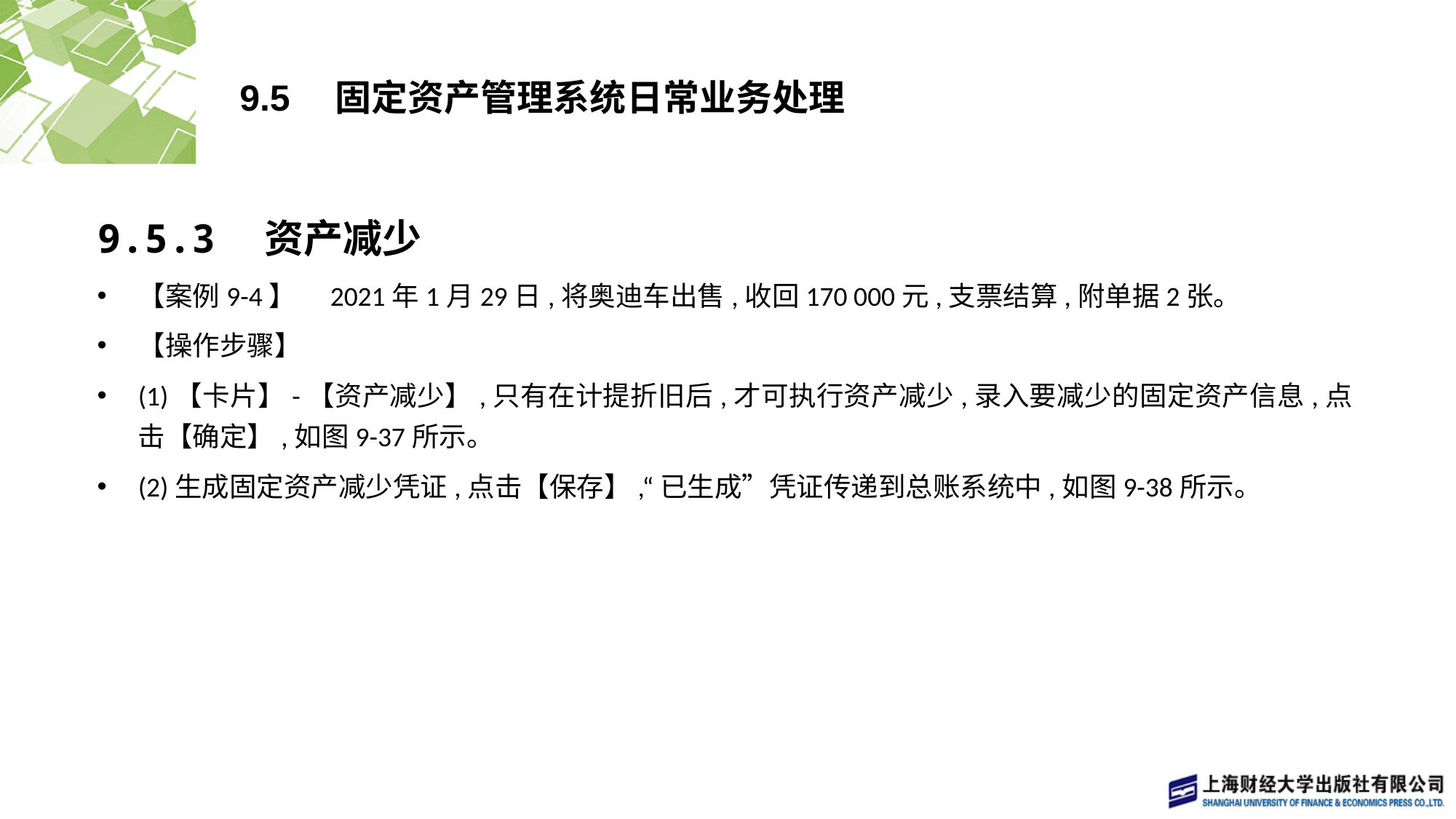

# 9.5　固定资产管理系统日常业务处理
9.5.3　资产减少
【案例9-4】　2021年1月29日,将奥迪车出售,收回170 000元,支票结算,附单据2张。
【操作步骤】
(1)【卡片】-【资产减少】,只有在计提折旧后,才可执行资产减少,录入要减少的固定资产信息,点击【确定】,如图9-37所示。
(2)生成固定资产减少凭证,点击【保存】,“已生成”凭证传递到总账系统中,如图9-38所示。